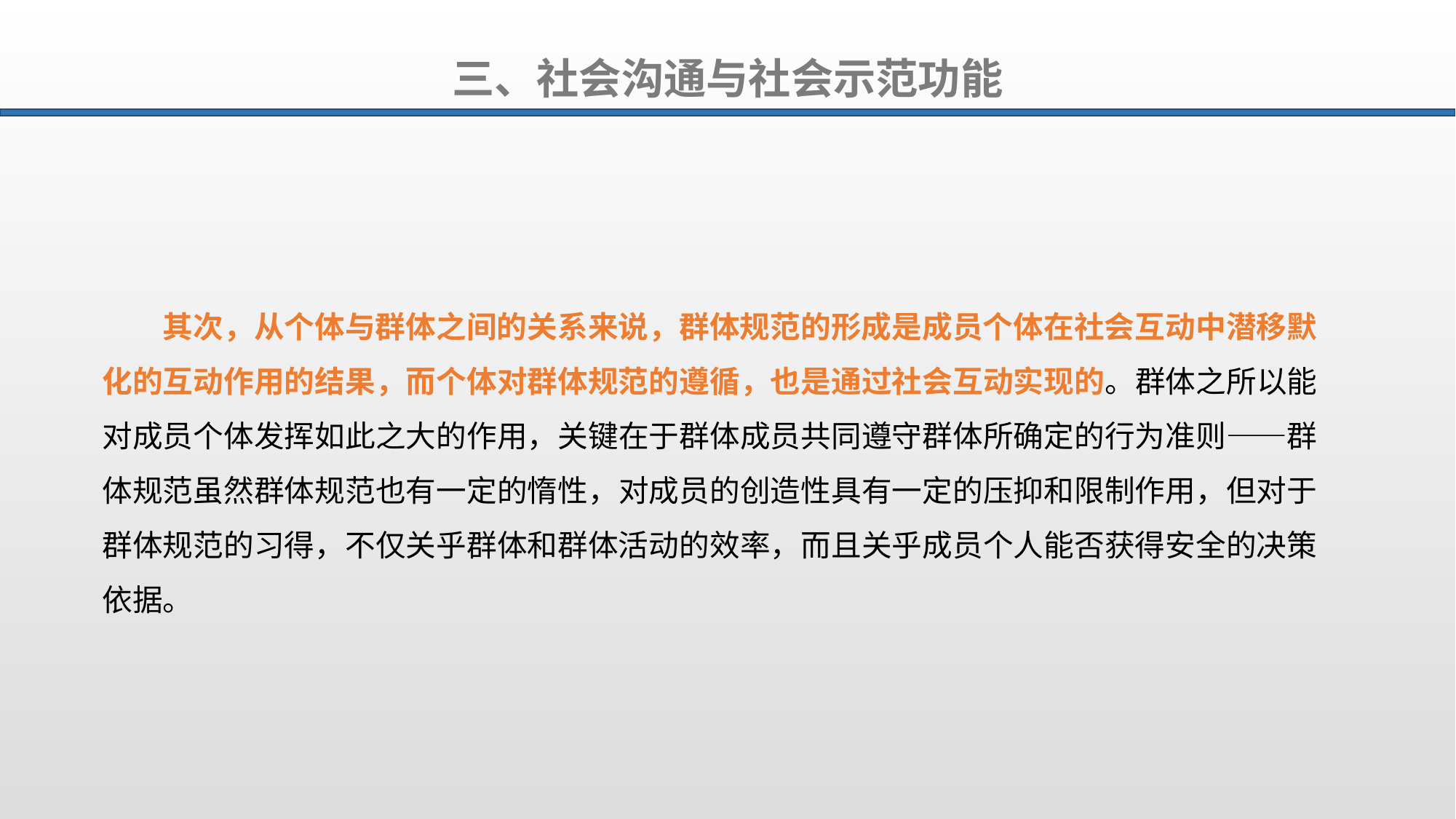

三、社会沟通与社会示范功能

其次，从个体与群体之间的关系来说，群体规范的形成是成员个体在社会互动中潜移默化的互动作用的结果，而个体对群体规范的遵循，也是通过社会互动实现的。群体之所以能对成员个体发挥如此之大的作用，关键在于群体成员共同遵守群体所确定的行为准则——群体规范虽然群体规范也有一定的惰性，对成员的创造性具有一定的压抑和限制作用，但对于群体规范的习得，不仅关乎群体和群体活动的效率，而且关乎成员个人能否获得安全的决策依据。